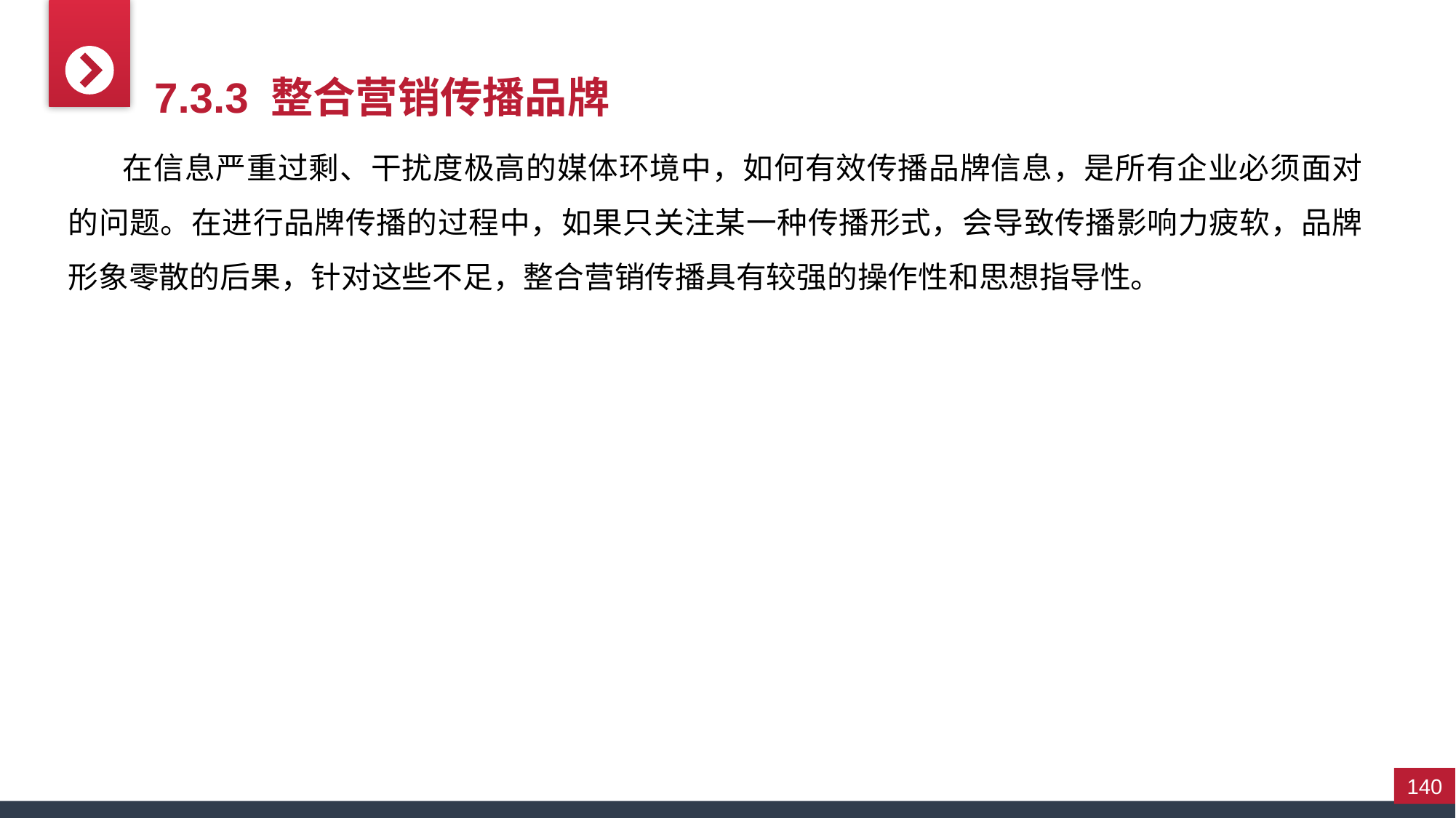

7.3.3 整合营销传播品牌
在信息严重过剩、干扰度极高的媒体环境中，如何有效传播品牌信息，是所有企业必须面对的问题。在进行品牌传播的过程中，如果只关注某一种传播形式，会导致传播影响力疲软，品牌形象零散的后果，针对这些不足，整合营销传播具有较强的操作性和思想指导性。